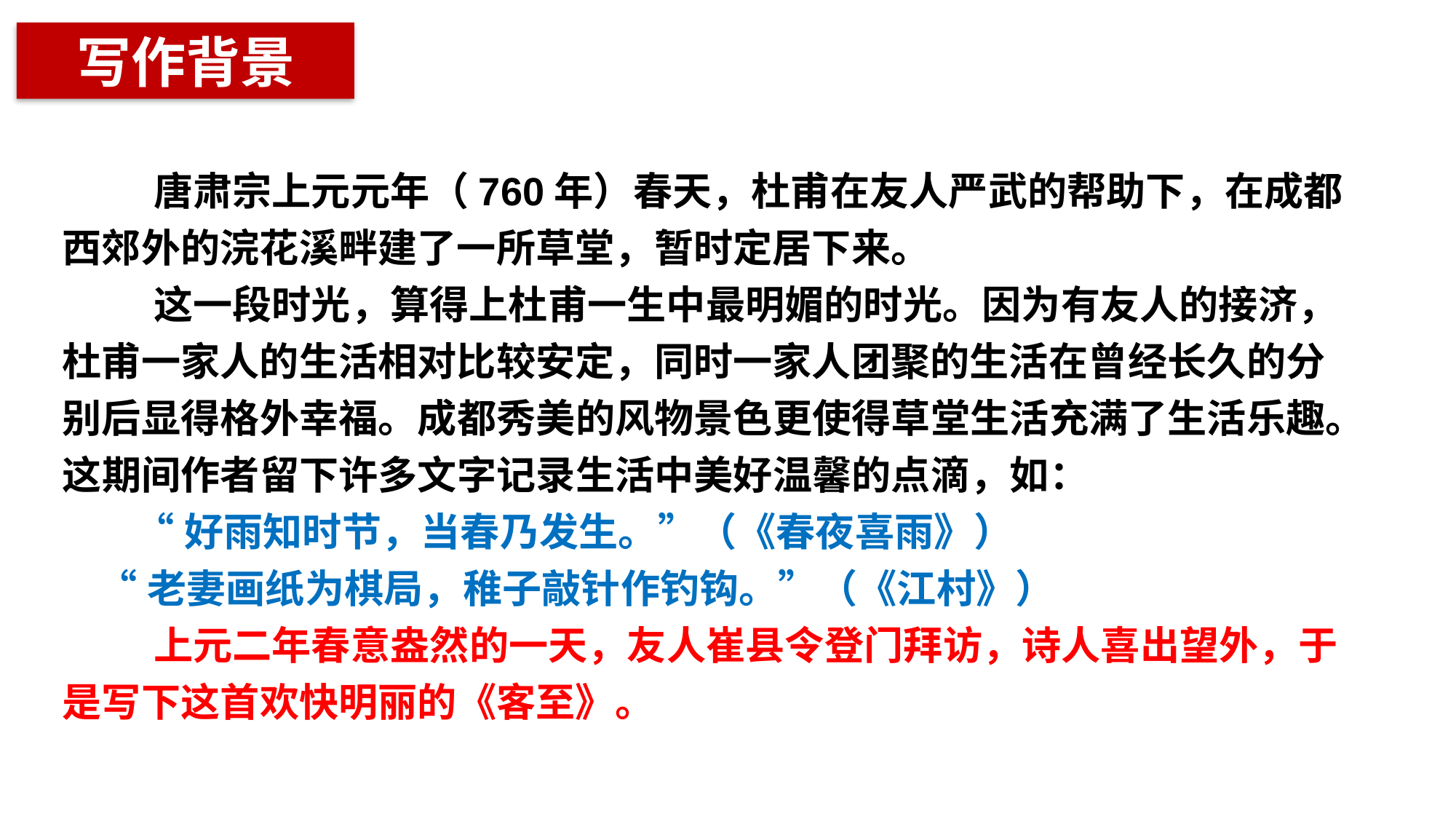

写作背景
 唐肃宗上元元年（760年）春天，杜甫在友人严武的帮助下，在成都西郊外的浣花溪畔建了一所草堂，暂时定居下来。
 这一段时光，算得上杜甫一生中最明媚的时光。因为有友人的接济，杜甫一家人的生活相对比较安定，同时一家人团聚的生活在曾经长久的分别后显得格外幸福。成都秀美的风物景色更使得草堂生活充满了生活乐趣。这期间作者留下许多文字记录生活中美好温馨的点滴，如：
“好雨知时节，当春乃发生。”（《春夜喜雨》）
    “老妻画纸为棋局，稚子敲针作钓钩。”（《江村》）
 上元二年春意盎然的一天，友人崔县令登门拜访，诗人喜出望外，于是写下这首欢快明丽的《客至》。